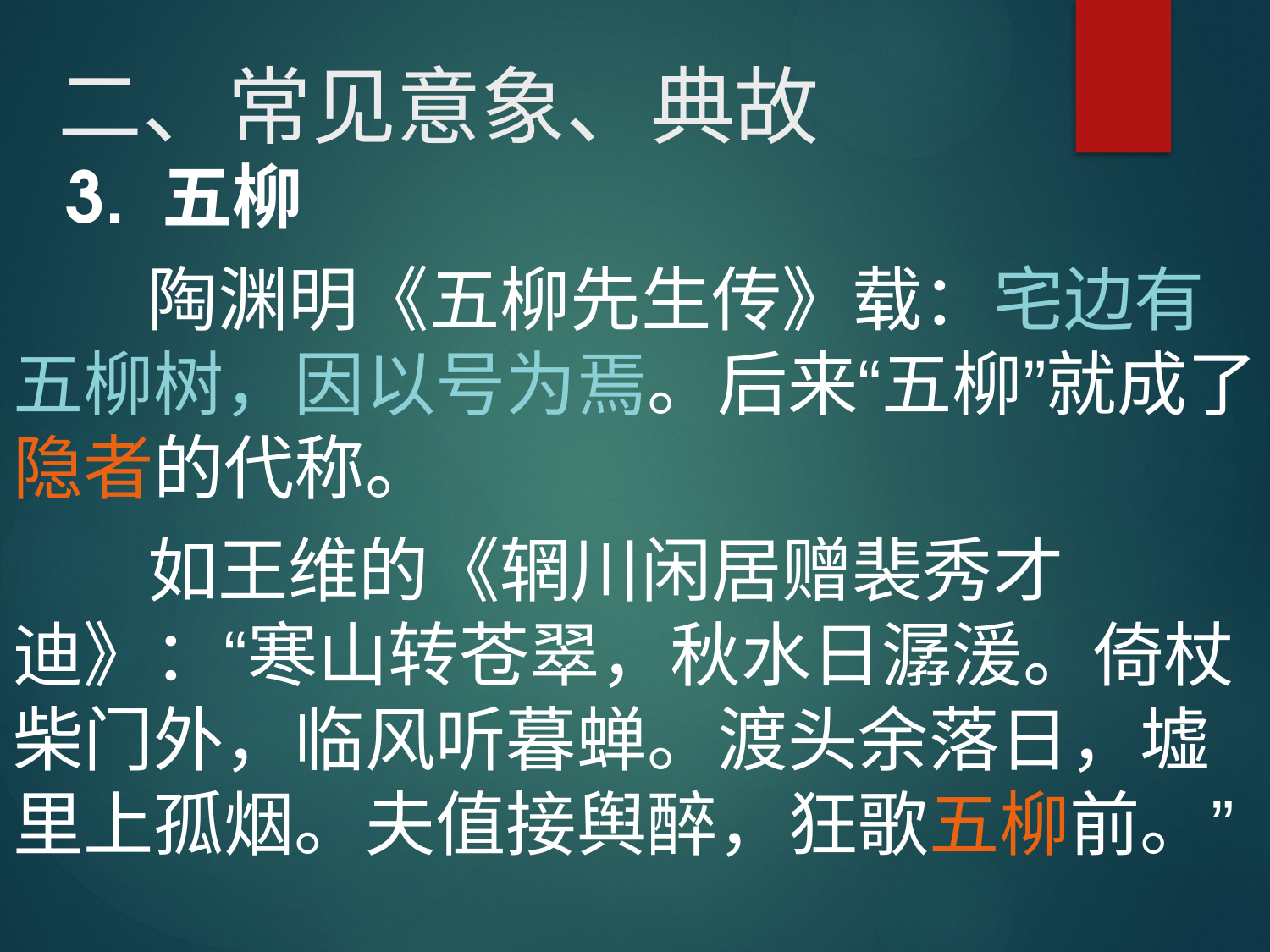

# 二、常见意象、典故
   3. 五柳
      陶渊明《五柳先生传》载：宅边有五柳树，因以号为焉。后来“五柳”就成了隐者的代称。
      如王维的《辋川闲居赠裴秀才迪》：“寒山转苍翠，秋水日潺湲。倚杖柴门外，临风听暮蝉。渡头余落日，墟里上孤烟。夫值接舆醉，狂歌五柳前。”